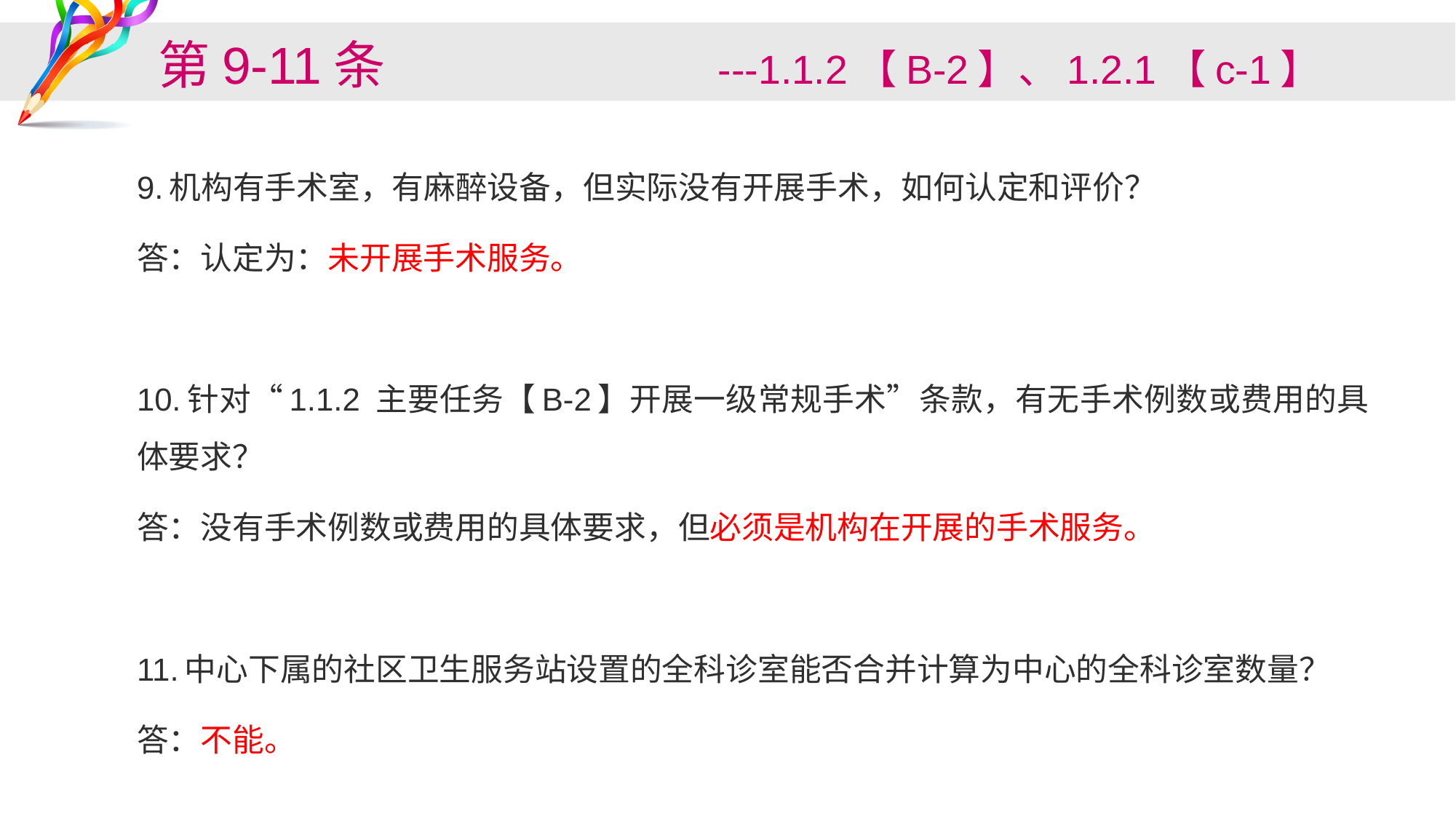

# 第9-11条                            ---1.1.2【B-2】、1.2.1【c-1】
9.机构有手术室，有麻醉设备，但实际没有开展手术，如何认定和评价？
答：认定为：未开展手术服务。

10.针对“1.1.2 主要任务【B-2】开展一级常规手术”条款，有无手术例数或费用的具体要求？
答：没有手术例数或费用的具体要求，但必须是机构在开展的手术服务。

11.中心下属的社区卫生服务站设置的全科诊室能否合并计算为中心的全科诊室数量？
答：不能。